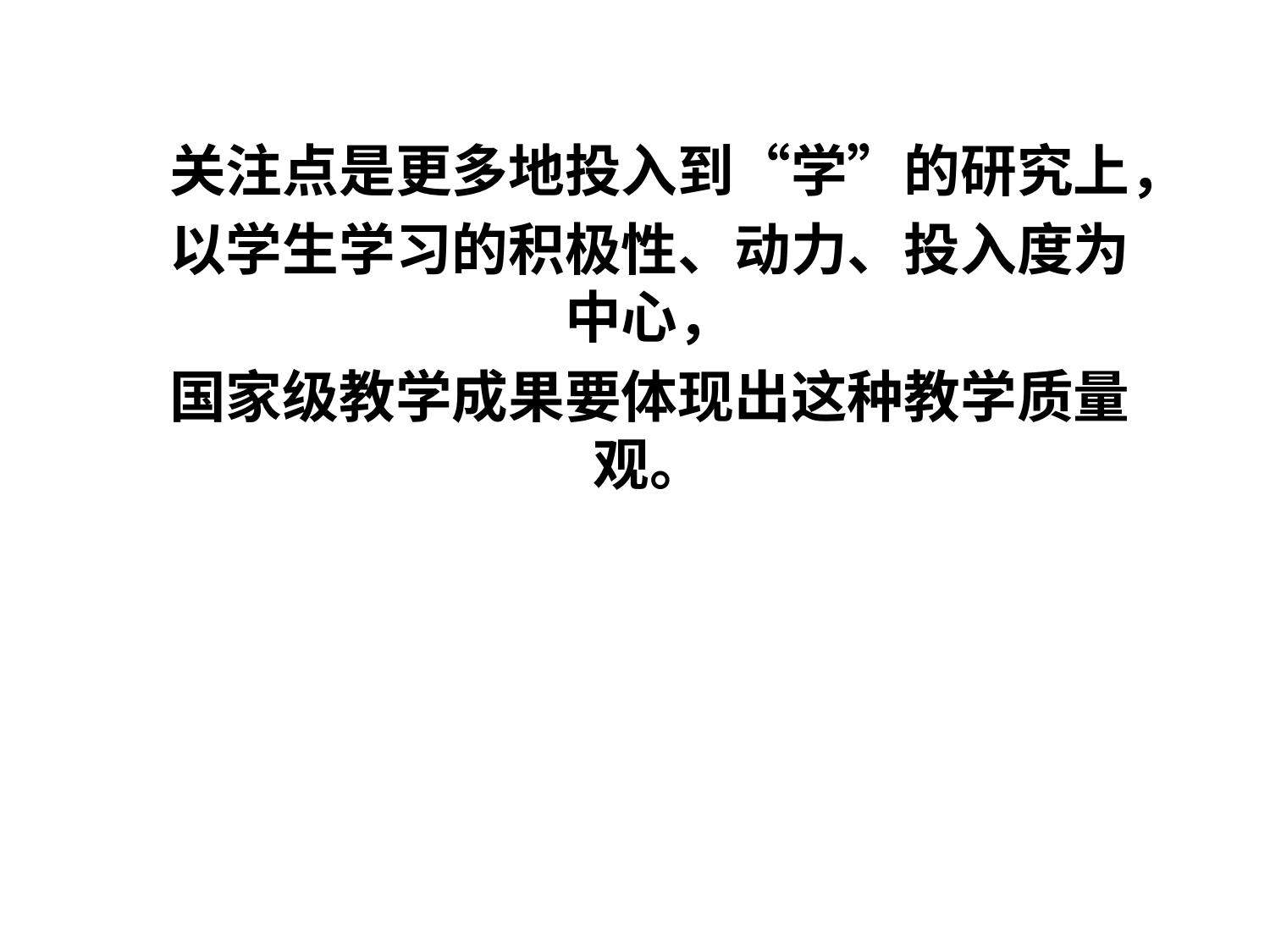

关注点是更多地投入到“学”的研究上，
以学生学习的积极性、动力、投入度为中心，
国家级教学成果要体现出这种教学质量观。